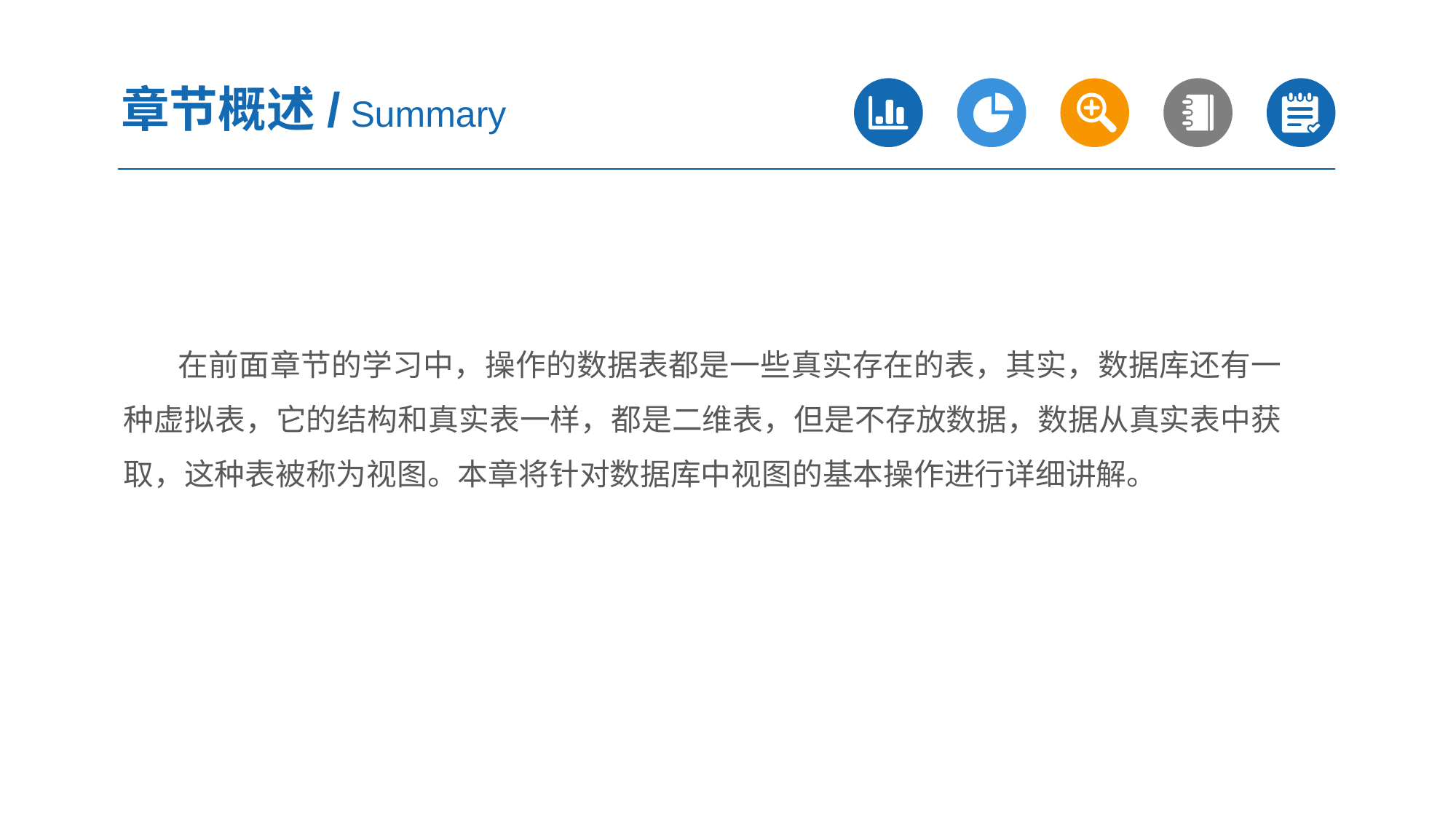

章节概述/ Summary
在前面章节的学习中，操作的数据表都是一些真实存在的表，其实，数据库还有一种虚拟表，它的结构和真实表一样，都是二维表，但是不存放数据，数据从真实表中获取，这种表被称为视图。本章将针对数据库中视图的基本操作进行详细讲解。